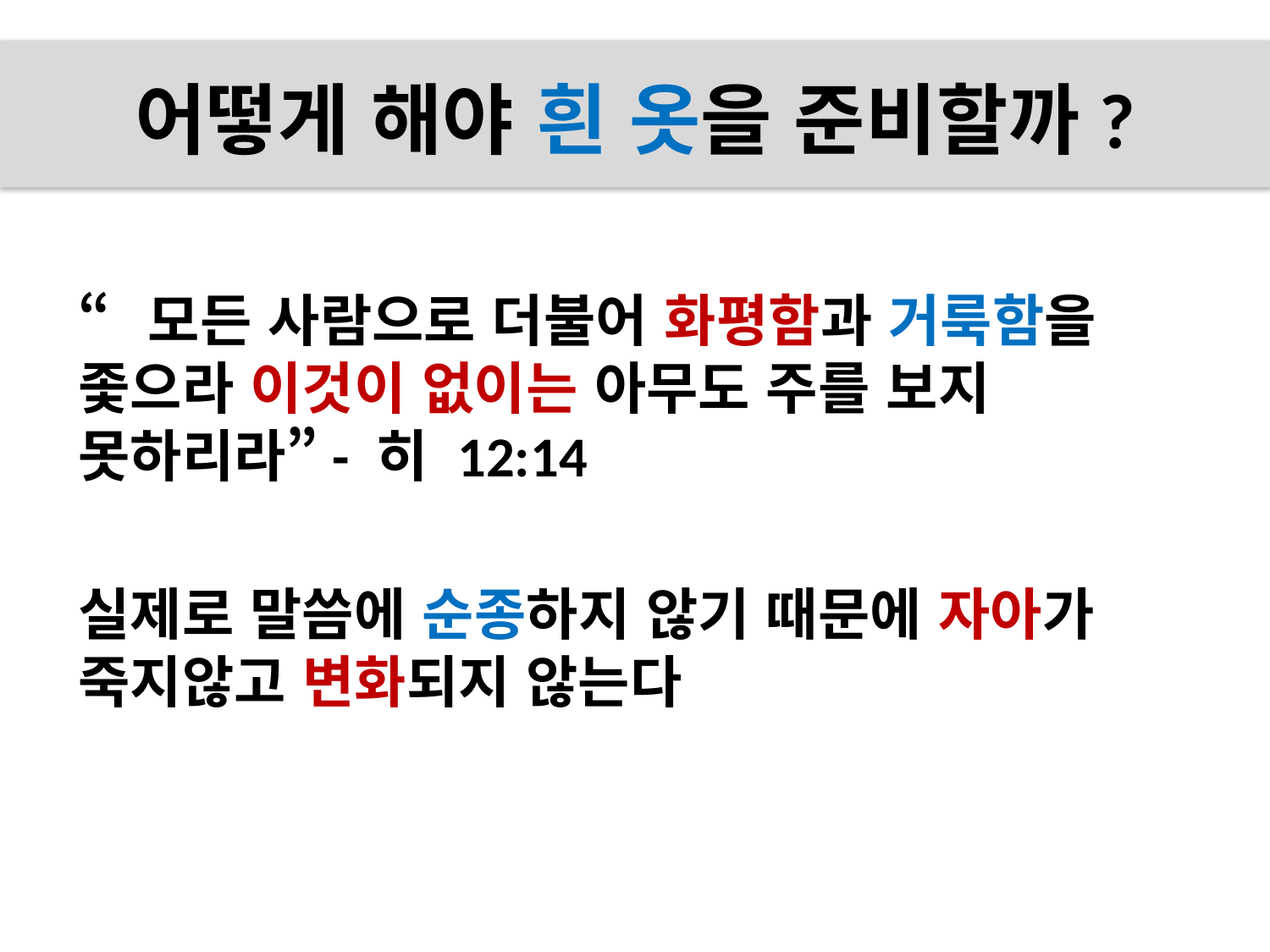

# 어떻게 해야 흰 옷을 준비할까?

“모든 사람으로 더불어 화평함과 거룩함을 좇으라 이것이 없이는 아무도 주를 보지 못하리라”- 히 12:14

실제로 말씀에 순종하지 않기 때문에 자아가 죽지않고 변화되지 않는다